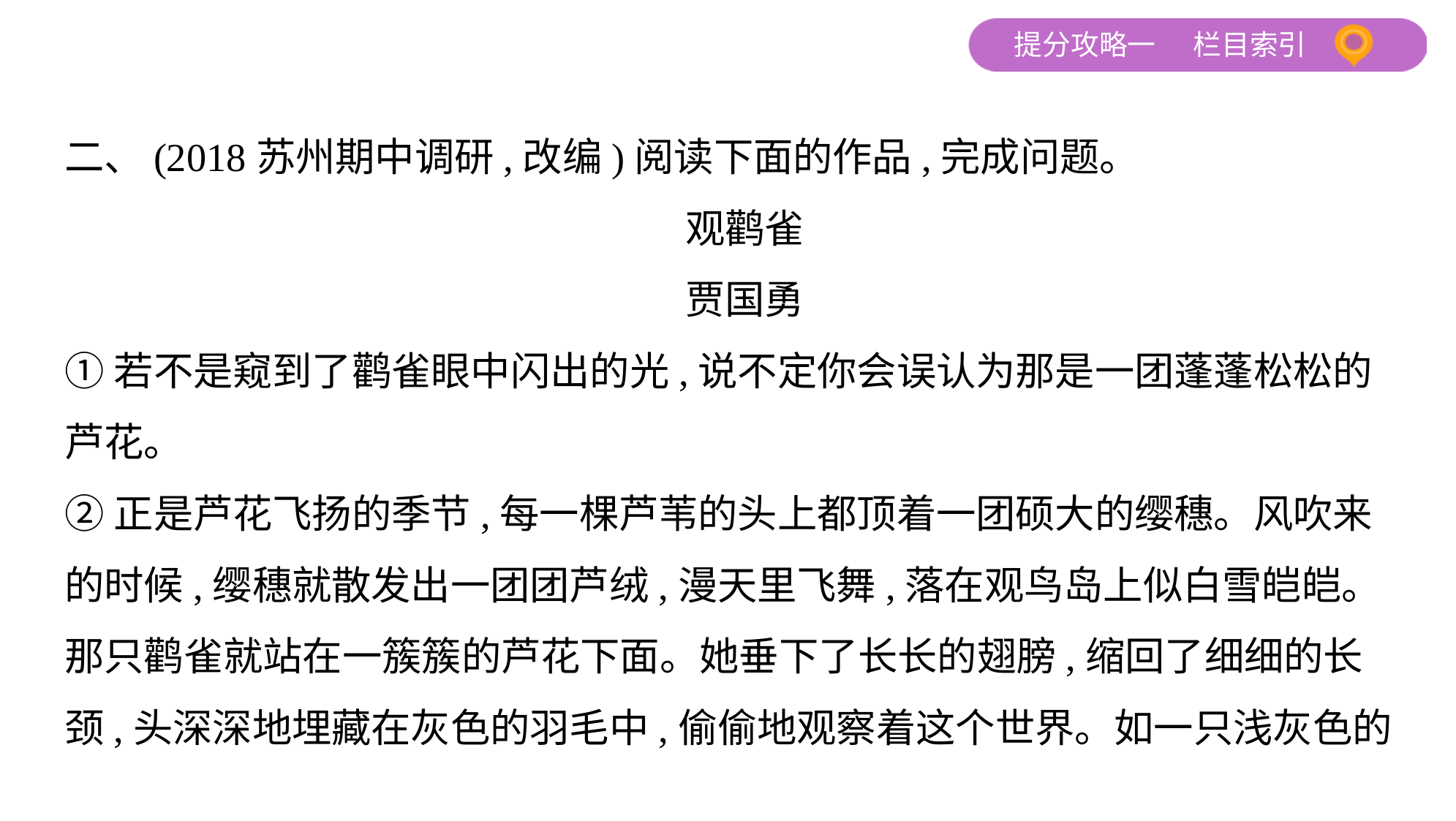

二、(2018苏州期中调研,改编)阅读下面的作品,完成问题。
观鹳雀
贾国勇
①若不是窥到了鹳雀眼中闪出的光,说不定你会误认为那是一团蓬蓬松松的
芦花。
②正是芦花飞扬的季节,每一棵芦苇的头上都顶着一团硕大的缨穗。风吹来
的时候,缨穗就散发出一团团芦绒,漫天里飞舞,落在观鸟岛上似白雪皑皑。
那只鹳雀就站在一簇簇的芦花下面。她垂下了长长的翅膀,缩回了细细的长
颈,头深深地埋藏在灰色的羽毛中,偷偷地观察着这个世界。如一只浅灰色的